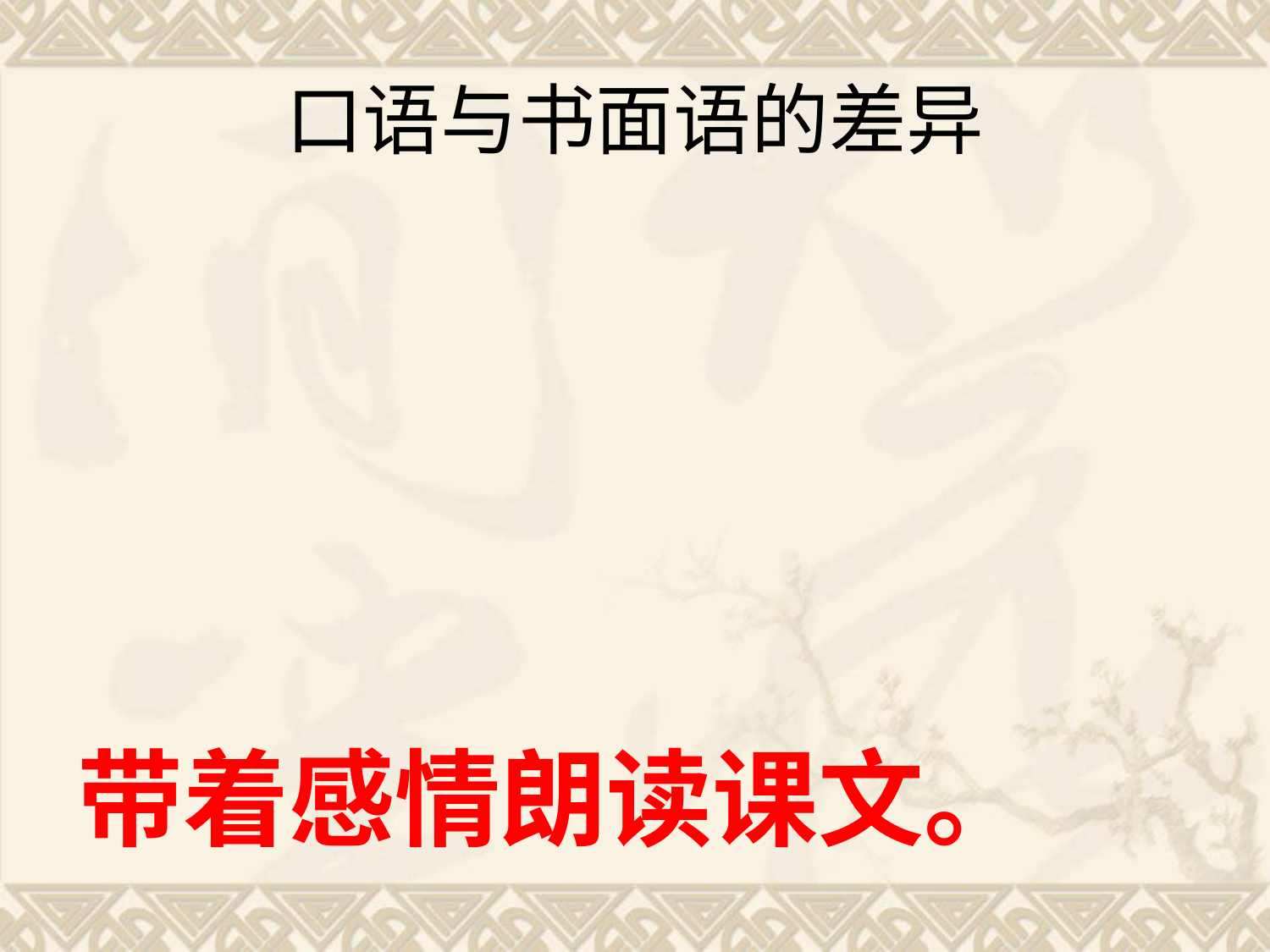

# 口语与书面语的差异
书面语是由口语加工而成的，大多采用书面形式表达，由于言者与听者、作者与读者不是直接接触，所以在修辞上要求有严密性、系统性和规范性。
本文是一篇充满激情、现场发挥的讲演词，口语色彩极浓，从而更好地表达了自己的感情。
带着感情朗读课文。